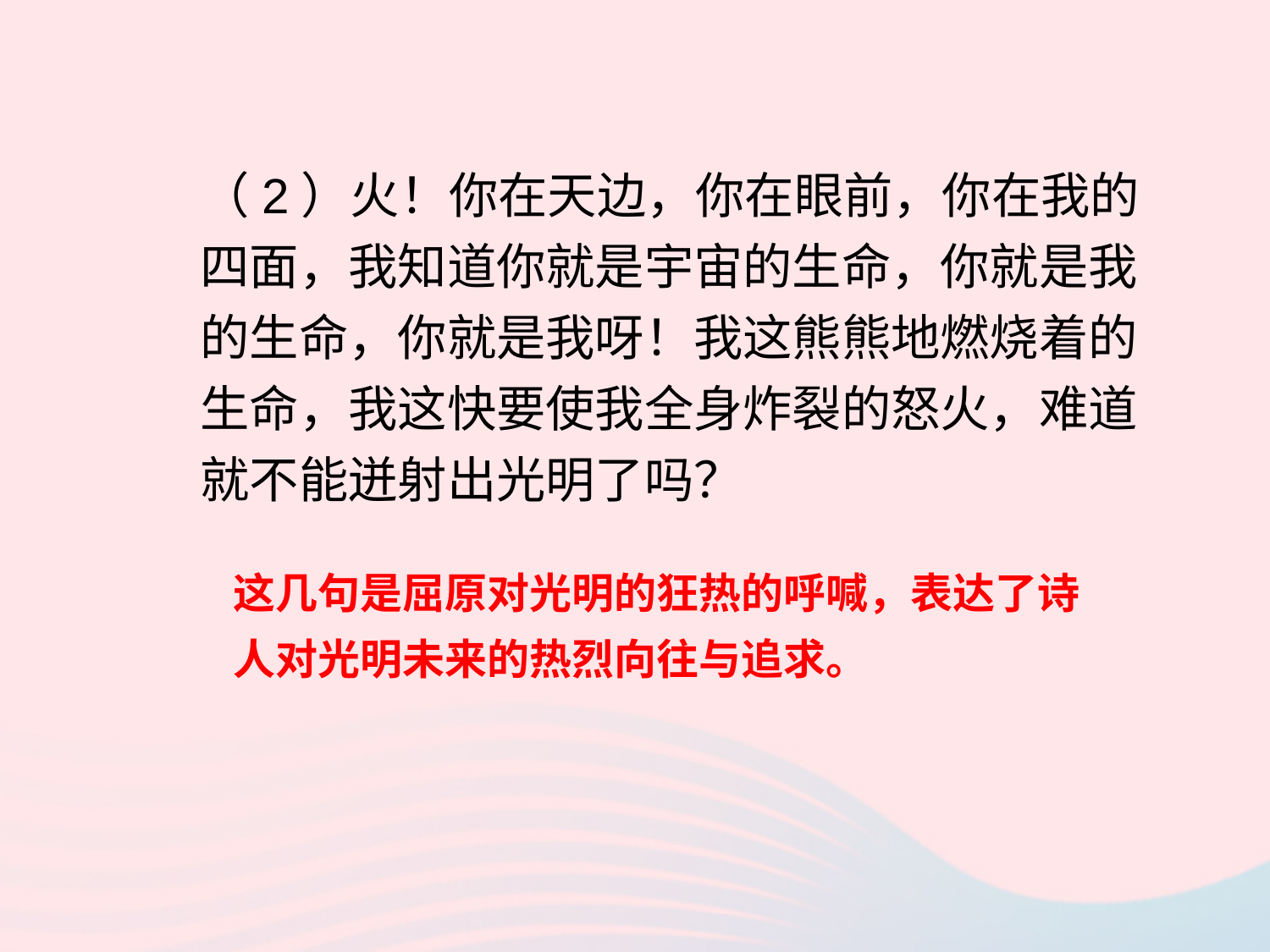

（2）火！你在天边，你在眼前，你在我的四面，我知道你就是宇宙的生命，你就是我的生命，你就是我呀！我这熊熊地燃烧着的生命，我这快要使我全身炸裂的怒火，难道就不能迸射出光明了吗？
这几句是屈原对光明的狂热的呼喊，表达了诗人对光明未来的热烈向往与追求。